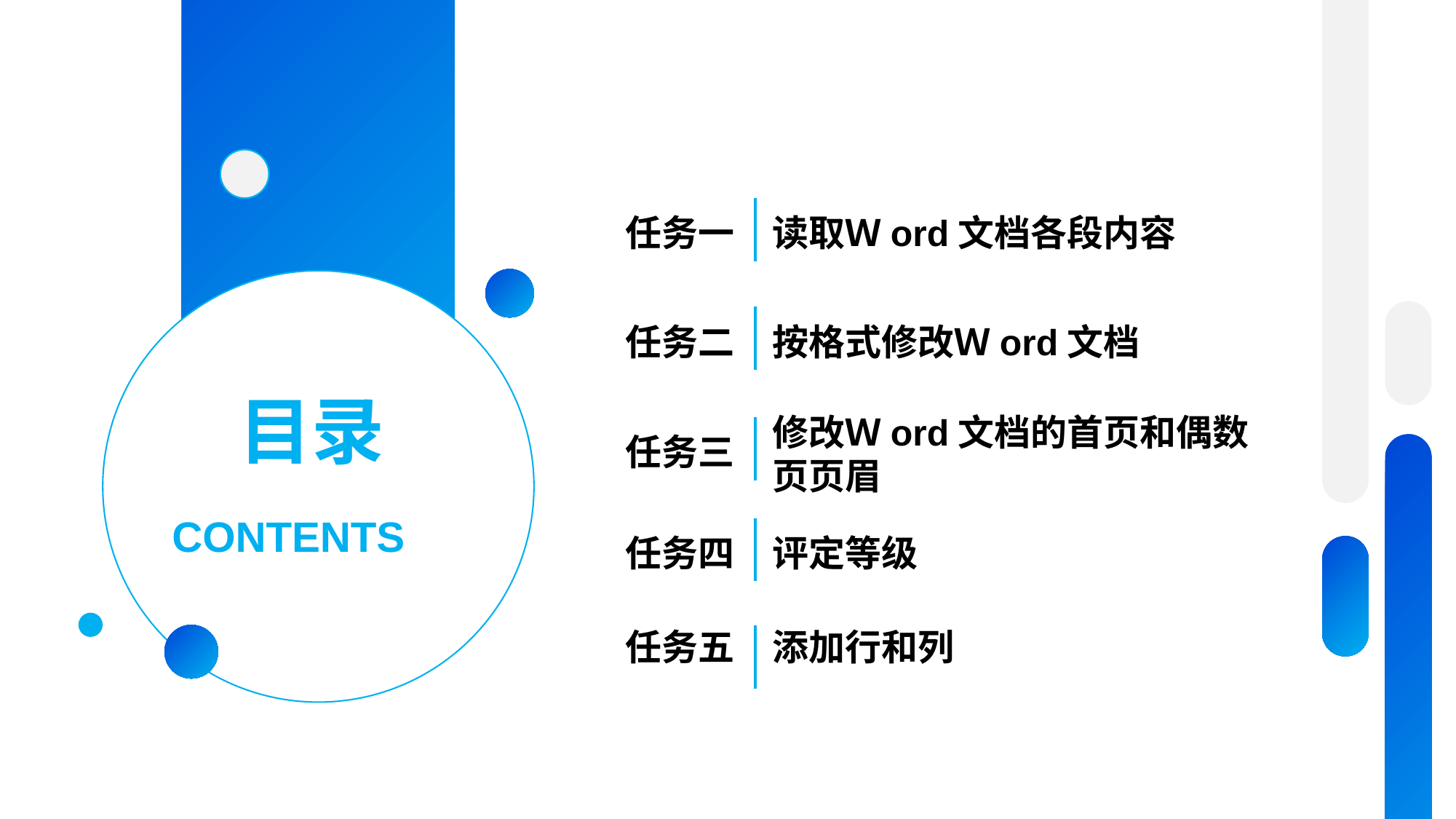

任务一
读取Ｗord文档各段内容
任务二
按格式修改Ｗord文档
修改Ｗord文档的首页和偶数页页眉
任务三
任务四
评定等级
任务五
添加行和列